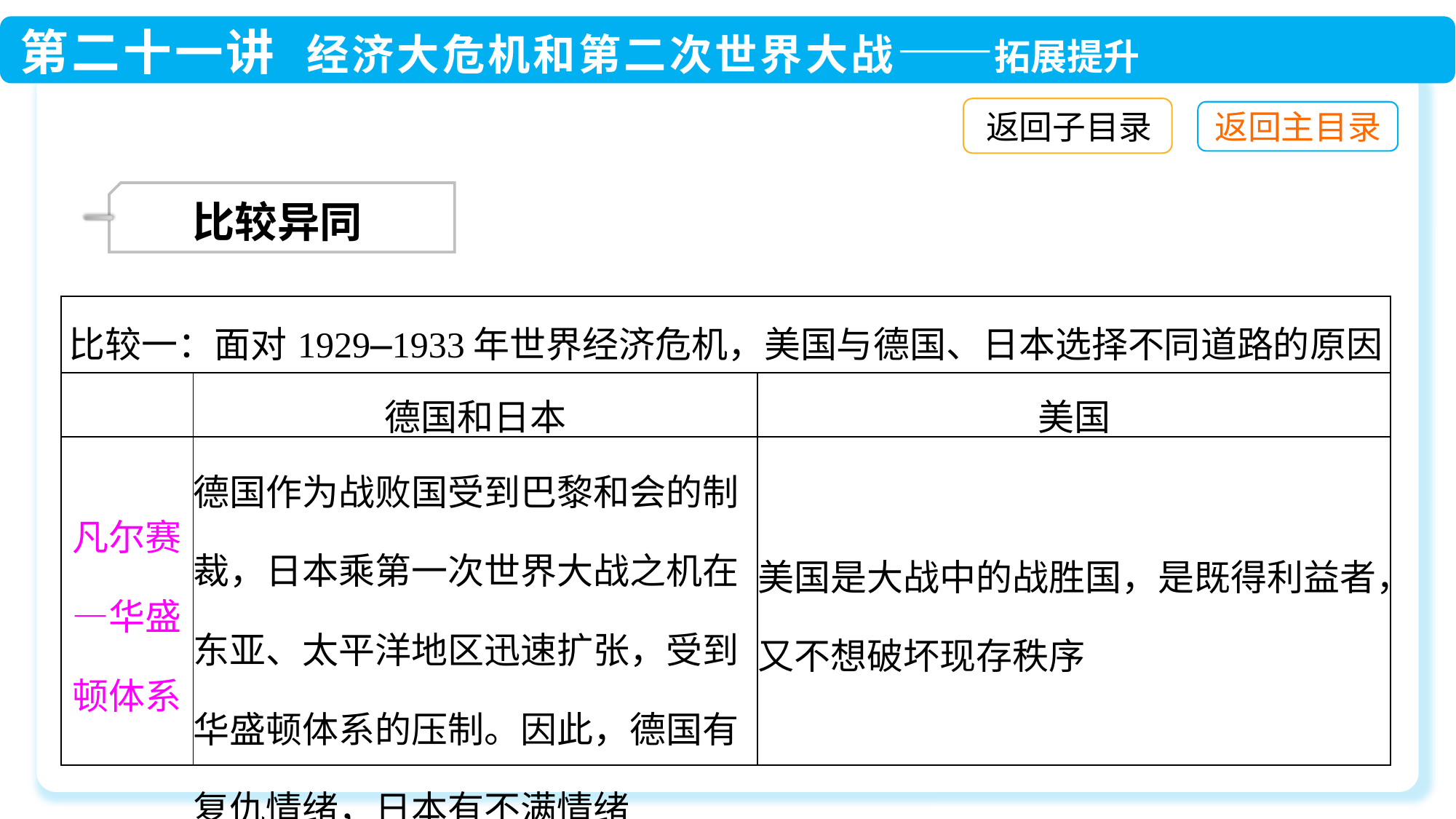

返回子目录
 比较异同

| 比较一：面对1929—1933年世界经济危机，美国与德国、日本选择不同道路的原因 |  |  |
| --- | --- | --- |
|  | 德国和日本 | 美国 |
| 凡尔赛—华盛顿体系 | 德国作为战败国受到巴黎和会的制裁，日本乘第一次世界大战之机在东亚、太平洋地区迅速扩张，受到华盛顿体系的压制。因此，德国有复仇情绪，日本有不满情绪 | 美国是大战中的战胜国，是既得利益者，又不想破坏现存秩序 |